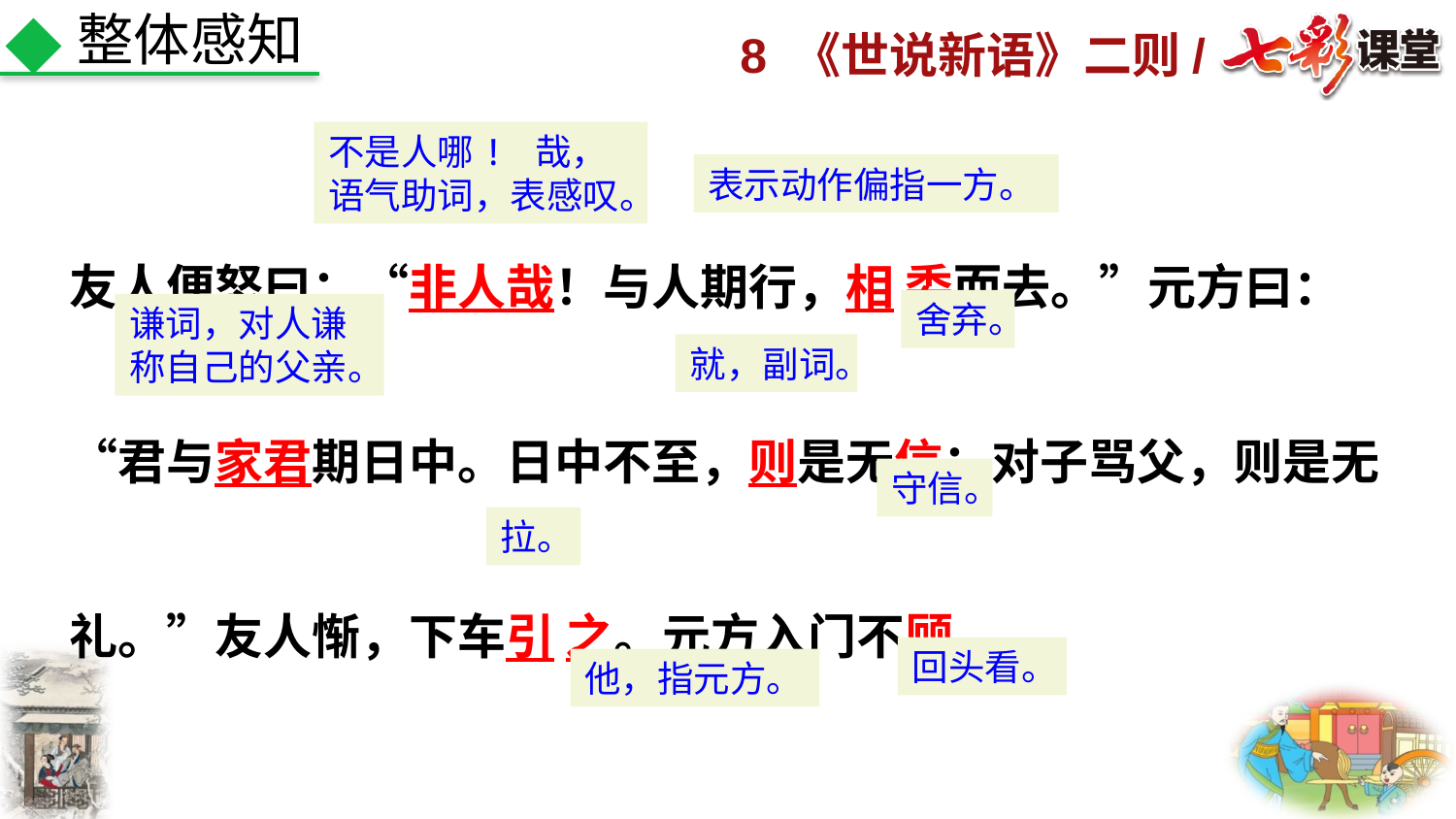

整体感知

不是人哪! 哉，语气助词，表感叹。
友人便怒曰：“非人哉！与人期行，相 委而去。”元方曰：“君与家君期日中。日中不至，则是无信；对子骂父，则是无礼。”友人惭，下车引 之。元方入门不顾。
表示动作偏指一方。
舍弃。
谦词，对人谦称自己的父亲。
就，副词。
守信。
拉。
回头看。
他，指元方。